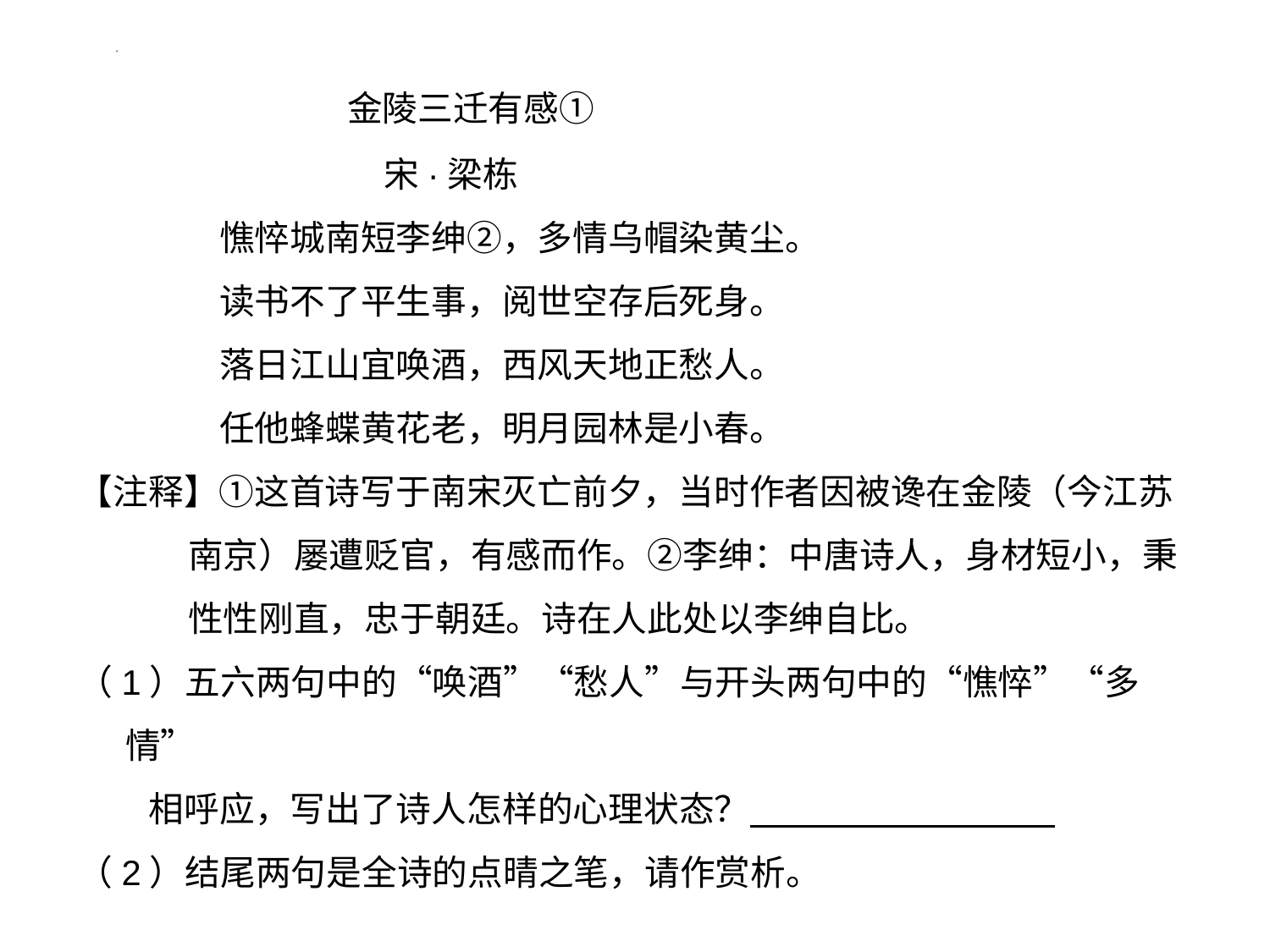

金陵三迁有感①
                                      宋·梁栋
                 憔悴城南短李绅②，多情乌帽染黄尘。
                 读书不了平生事，阅世空存后死身。
                 落日江山宜唤酒，西风天地正愁人。
                 任他蜂蝶黄花老，明月园林是小春。
【注释】①这首诗写于南宋灭亡前夕，当时作者因被谗在金陵（今江苏
             南京）屡遭贬官，有感而作。②李绅：中唐诗人，身材短小，秉
             性性刚直，忠于朝廷。诗在人此处以李绅自比。
（1）五六两句中的“唤酒”“愁人”与开头两句中的“憔悴”“多情”
        相呼应，写出了诗人怎样的心理状态？
（2）结尾两句是全诗的点晴之笔，请作赏析。